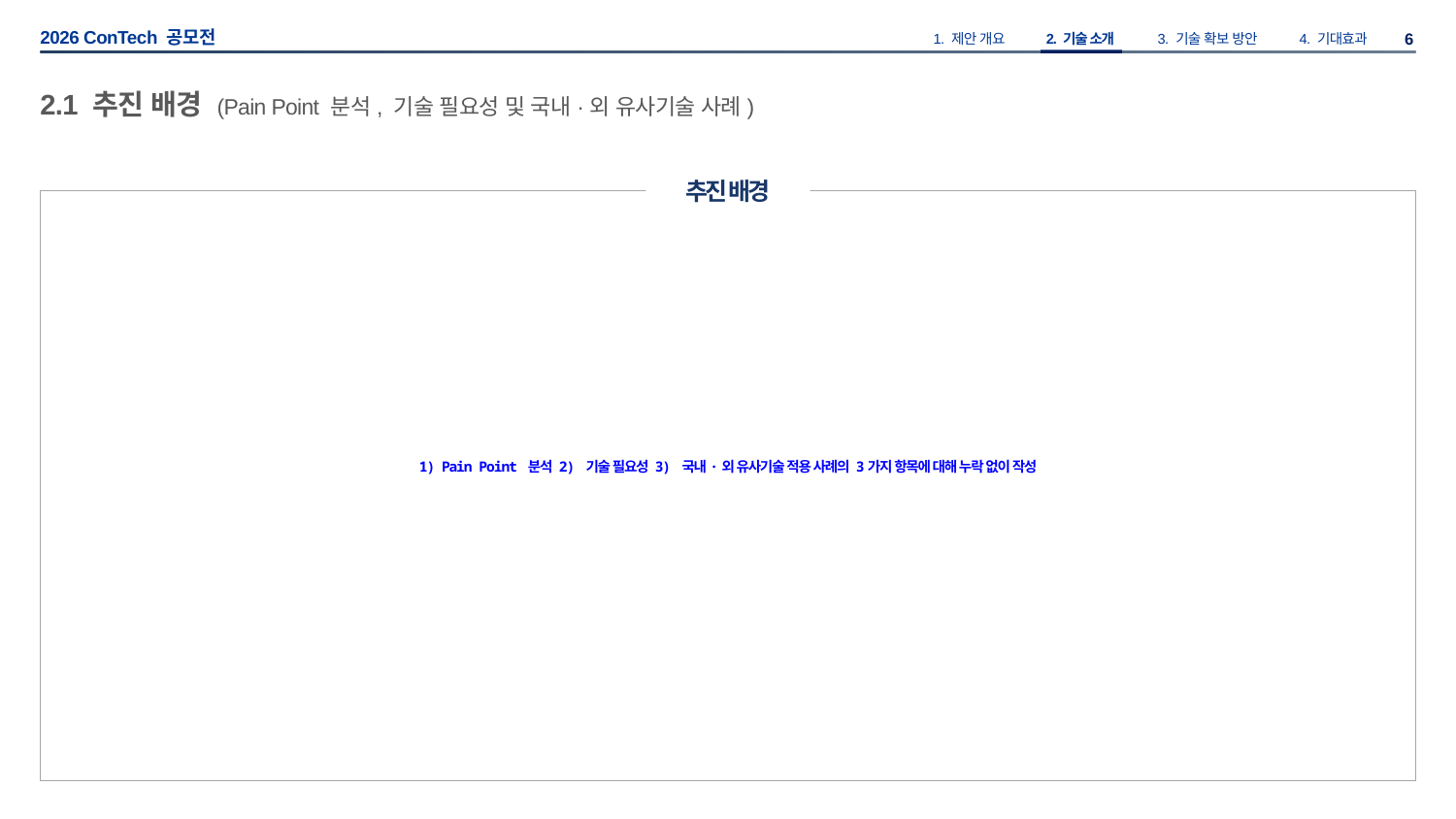

2.1 추진 배경 (Pain Point 분석, 기술 필요성 및 국내·외 유사기술 사례)
추진 배경

1) Pain Point 분석 2) 기술 필요성 3) 국내·외 유사기술 적용 사례의 3가지 항목에 대해 누락 없이 작성